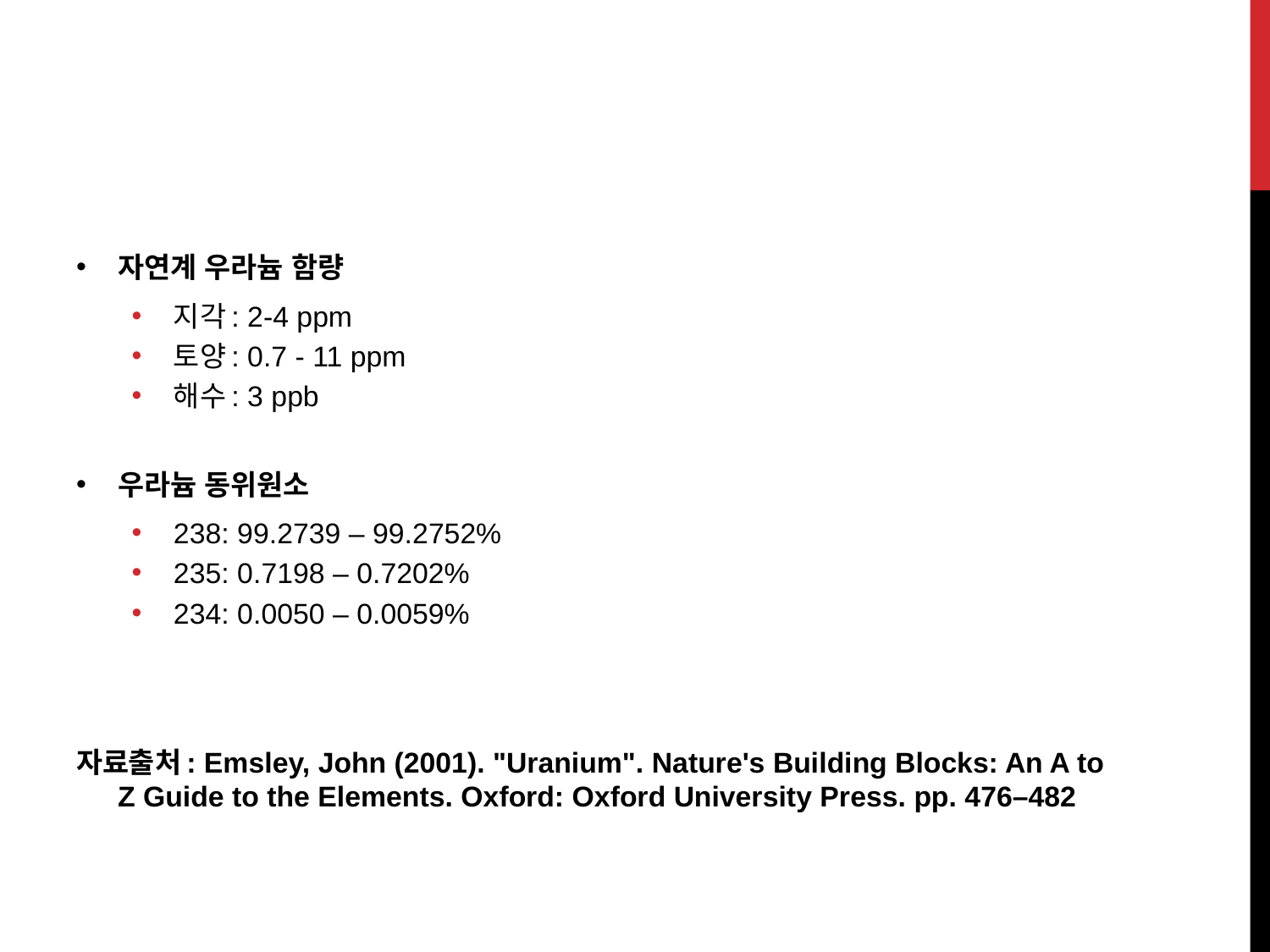

자연계 우라늄 함량
지각: 2-4 ppm
토양: 0.7 - 11 ppm
해수: 3 ppb

우라늄 동위원소
238: 99.2739 – 99.2752%
235: 0.7198 – 0.7202%
234: 0.0050 – 0.0059%

자료출처: Emsley, John (2001). "Uranium". Nature's Building Blocks: An A to Z Guide to the Elements. Oxford: Oxford University Press. pp. 476–482